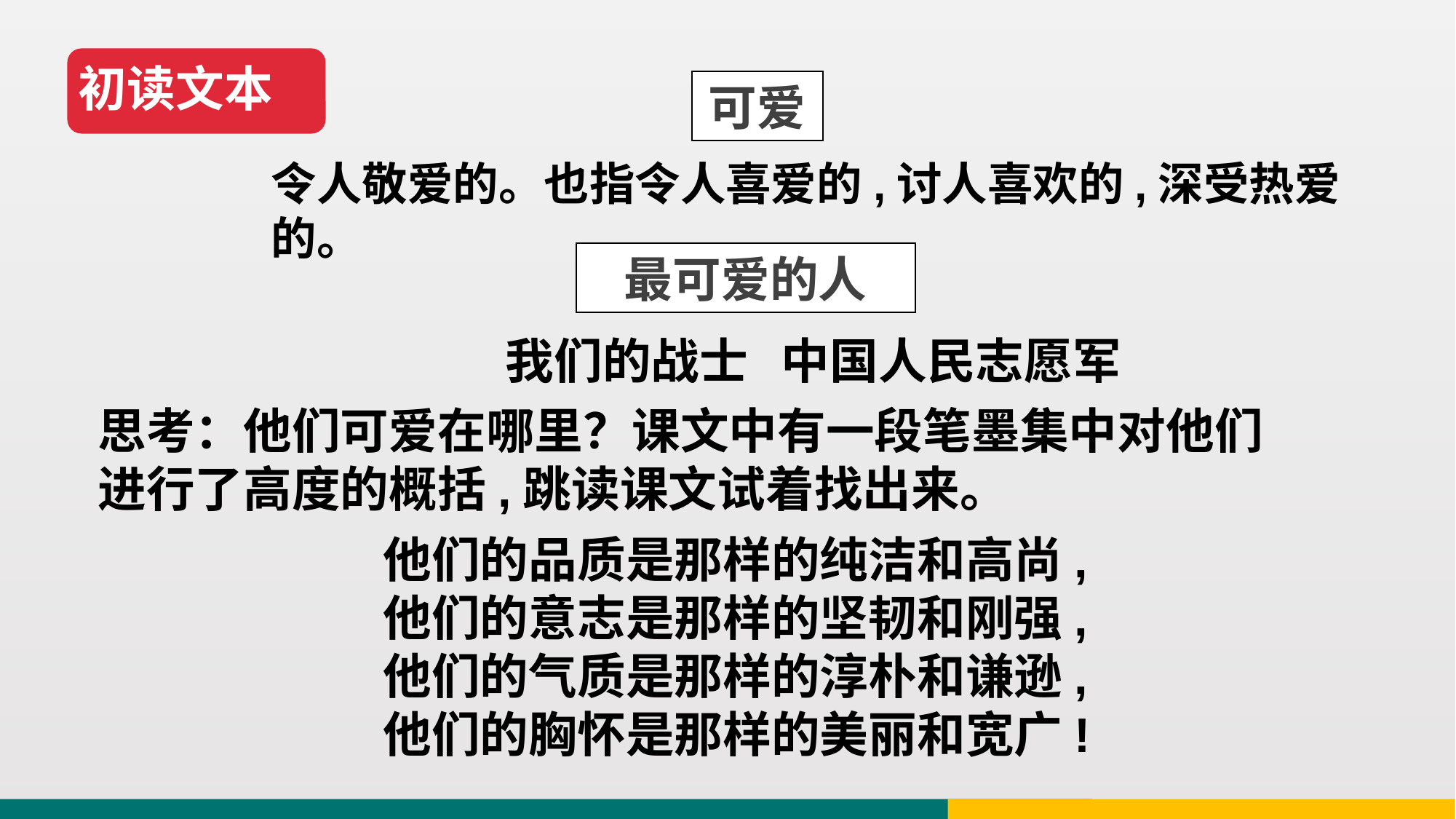

初读文本
可爱
令人敬爱的。也指令人喜爱的,讨人喜欢的,深受热爱的。
最可爱的人
我们的战士   中国人民志愿军
思考：他们可爱在哪里？课文中有一段笔墨集中对他们进行了高度的概括,跳读课文试着找出来。
他们的品质是那样的纯洁和高尚,
他们的意志是那样的坚韧和刚强,
他们的气质是那样的淳朴和谦逊,
他们的胸怀是那样的美丽和宽广!